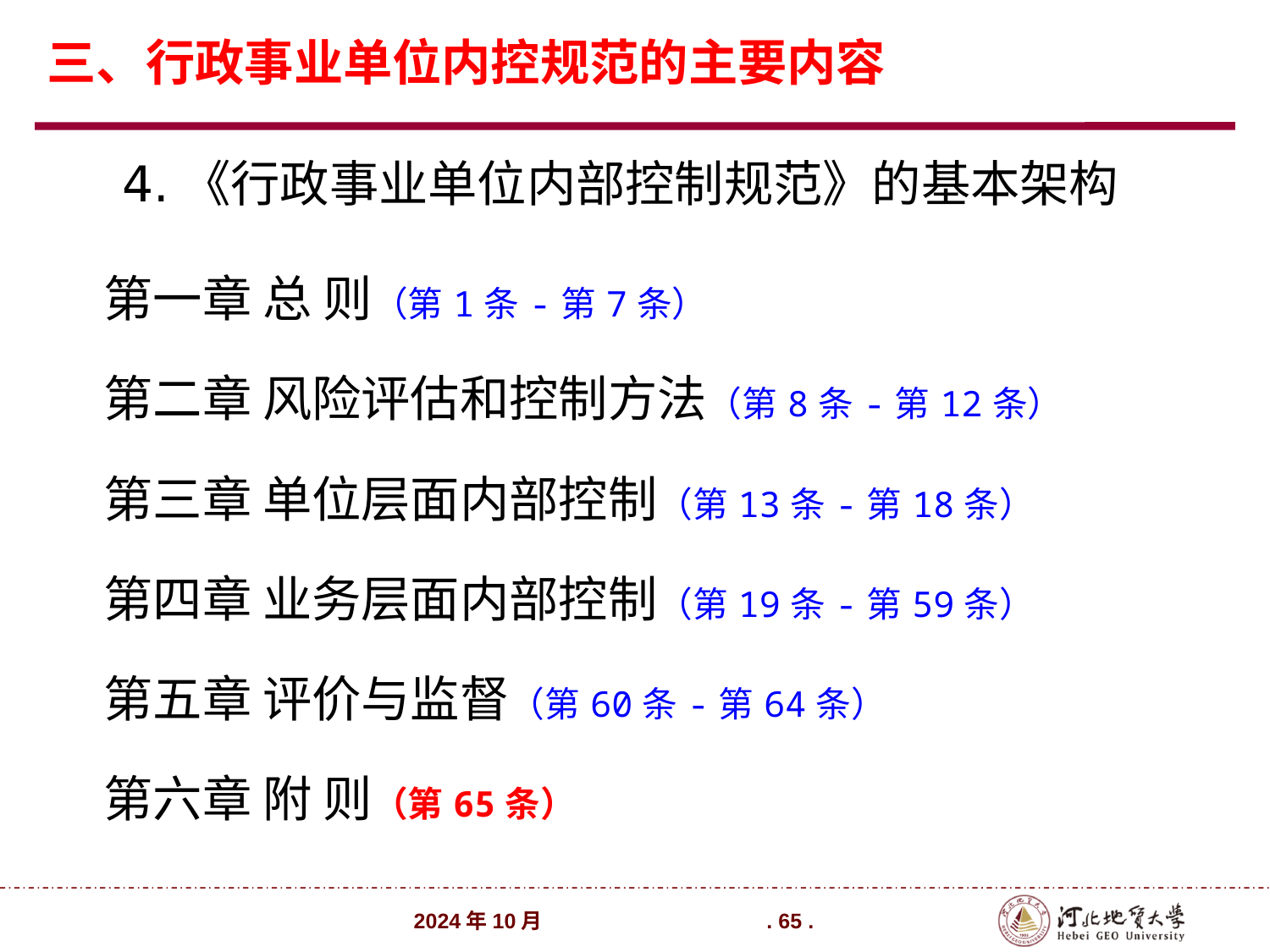

# 三、行政事业单位内控规范的主要内容
4.《行政事业单位内部控制规范》的基本架构
| 第一章 总 则（第1条-第7条） 第二章 风险评估和控制方法（第8条-第12条） 第三章 单位层面内部控制（第13条-第18条） 第四章 业务层面内部控制（第19条-第59条） 第五章 评价与监督（第60条-第64条） 第六章 附 则（第65条） |
| --- |
2024年10月                                             . 65 .